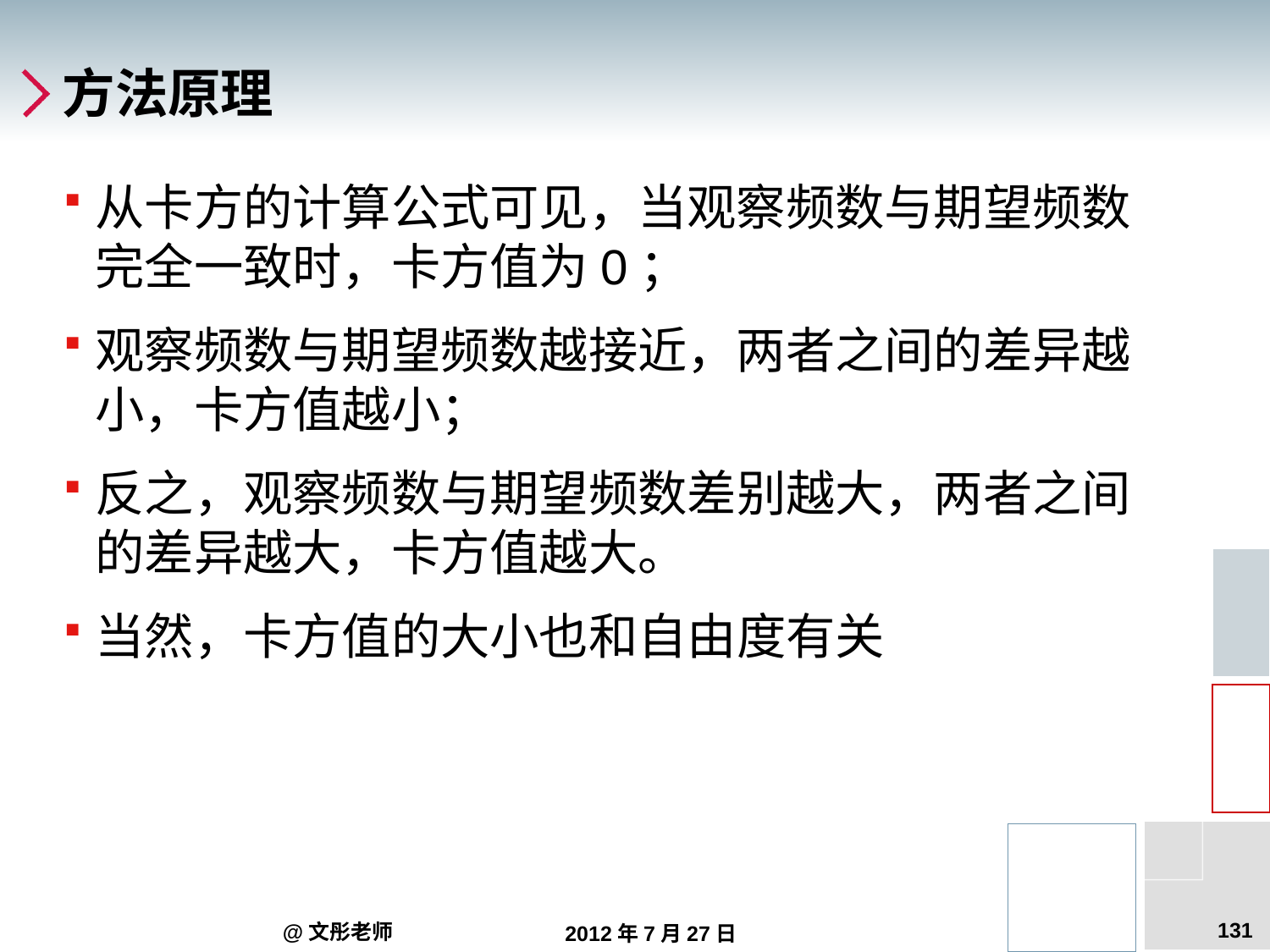

# 方法原理
从卡方的计算公式可见，当观察频数与期望频数完全一致时，卡方值为0；
观察频数与期望频数越接近，两者之间的差异越小，卡方值越小；
反之，观察频数与期望频数差别越大，两者之间的差异越大，卡方值越大。
当然，卡方值的大小也和自由度有关
131
@文彤老师

2012年7月27日